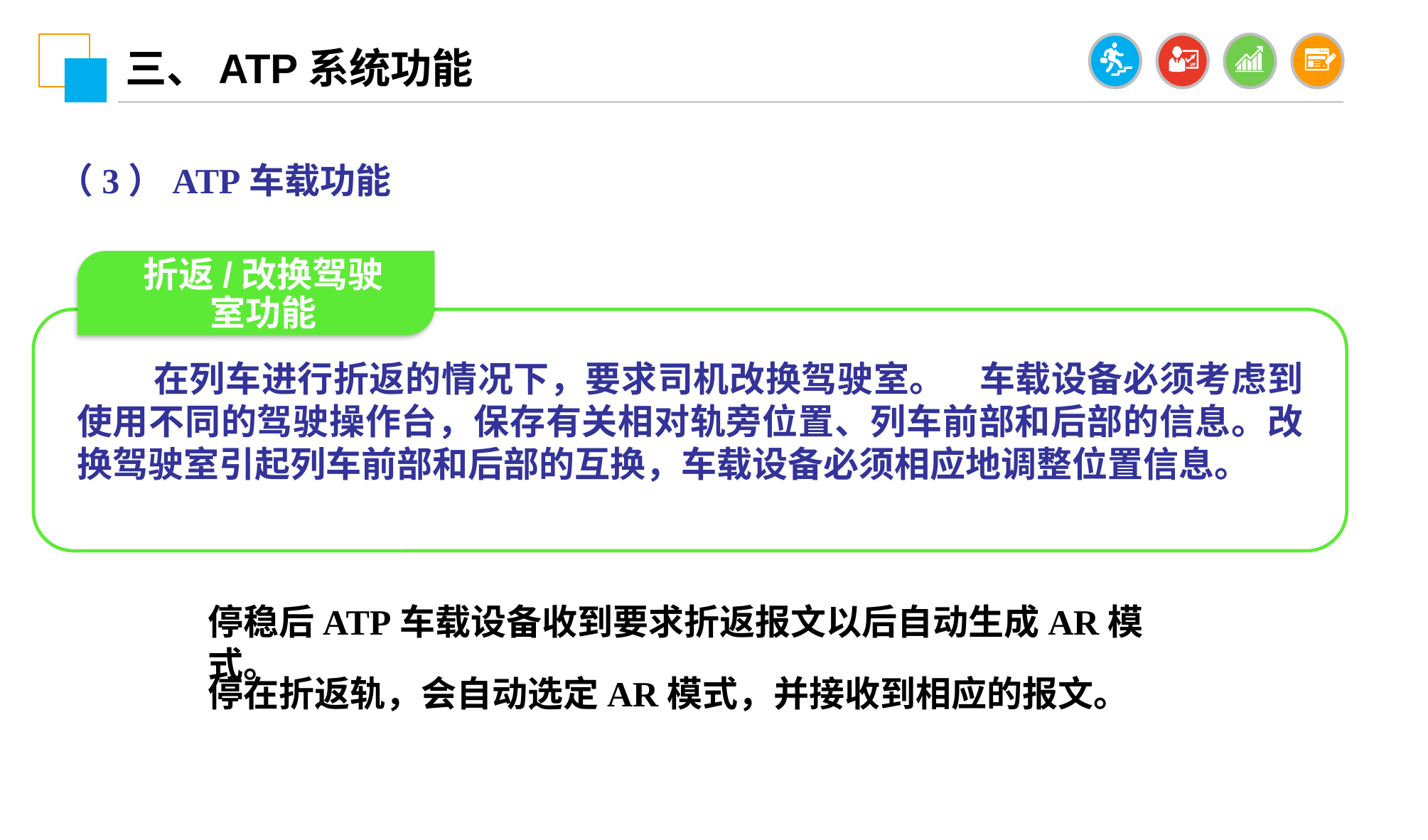

三、ATP系统功能
（3）ATP车载功能
折返/改换驾驶室功能

        在列车进行折返的情况下，要求司机改换驾驶室。    车载设备必须考虑到使用不同的驾驶操作台，保存有关相对轨旁位置、列车前部和后部的信息。改换驾驶室引起列车前部和后部的互换，车载设备必须相应地调整位置信息。

停稳后ATP车载设备收到要求折返报文以后自动生成AR模式。
停在折返轨，会自动选定AR模式，并接收到相应的报文。